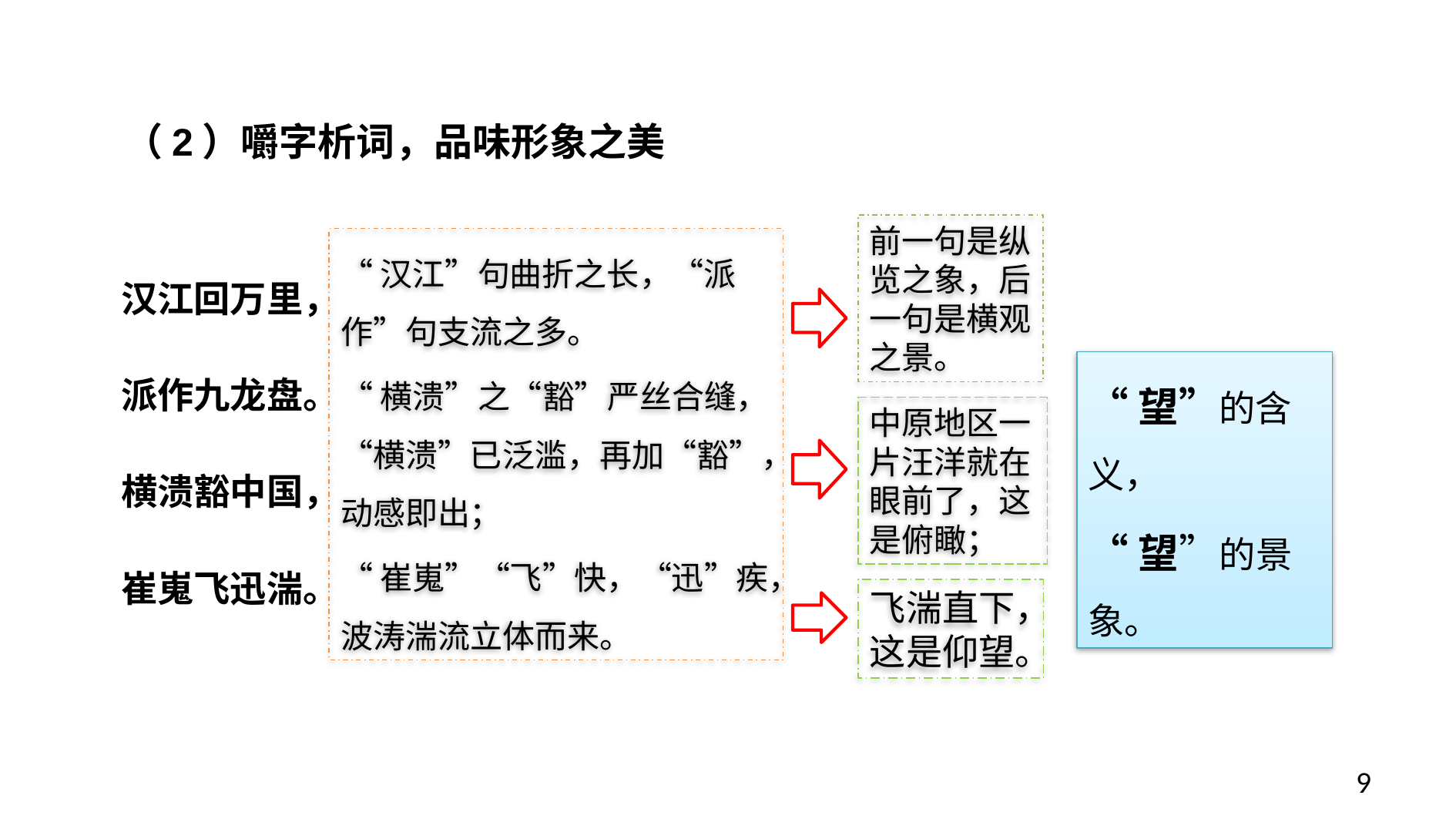

（2）嚼字析词，品味形象之美
前一句是纵览之象，后一句是横观之景。
汉江回万里，
派作九龙盘。
横溃豁中国，
崔嵬飞迅湍。
“汉江”句曲折之长，“派作”句支流之多。
“横溃”之“豁”严丝合缝，“横溃”已泛滥，再加“豁”，动感即出；
“崔嵬”“飞”快，“迅”疾，波涛湍流立体而来。

“望”的含义，
“望”的景象。
中原地区一片汪洋就在眼前了，这是俯瞰；

飞湍直下，这是仰望。

9